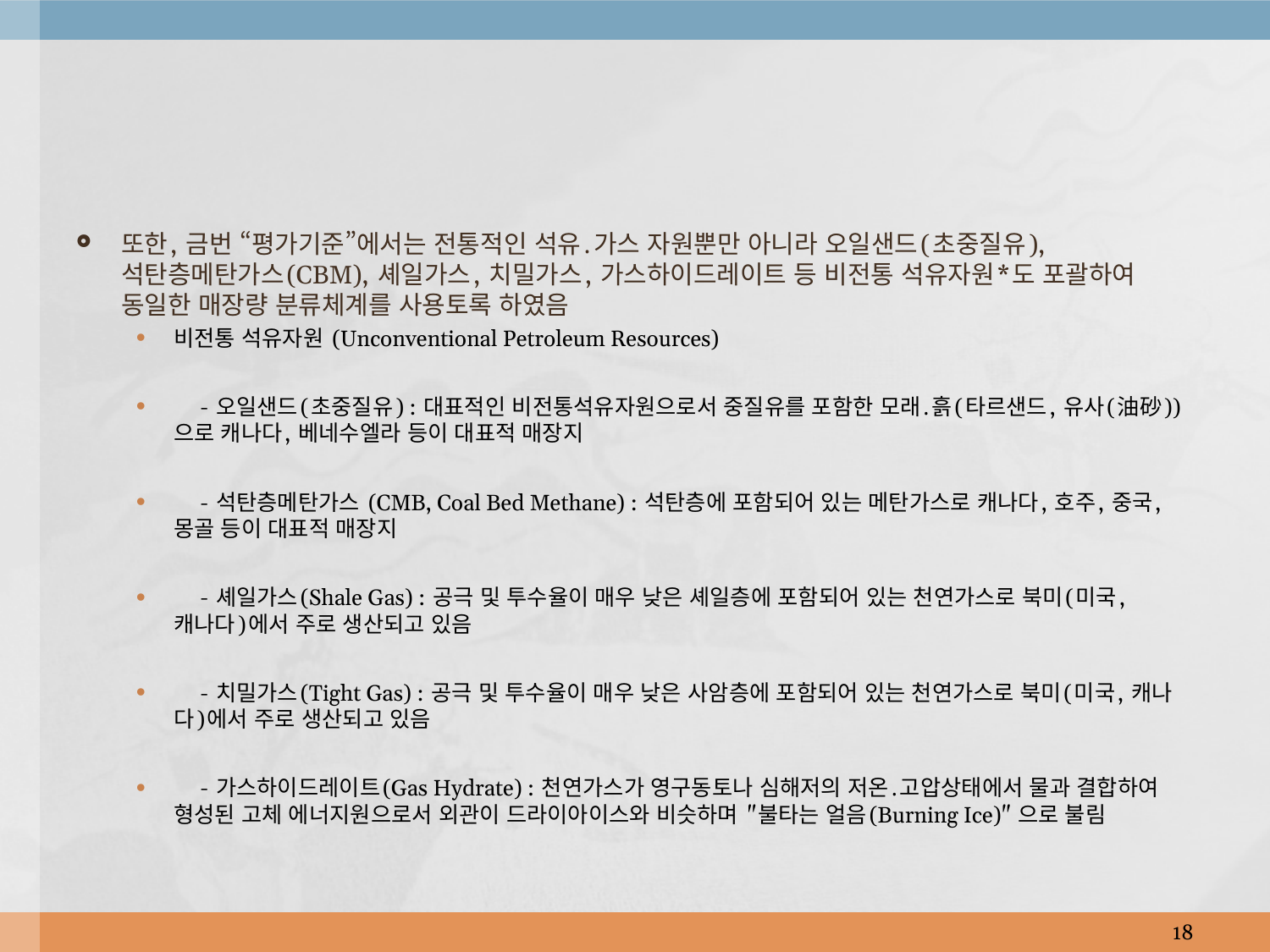

또한, 금번 “평가기준”에서는 전통적인 석유․가스 자원뿐만 아니라 오일샌드(초중질유), 석탄층메탄가스(CBM), 셰일가스, 치밀가스, 가스하이드레이트 등 비전통 석유자원*도 포괄하여 동일한 매장량 분류체계를 사용토록 하였음
비전통 석유자원 (Unconventional Petroleum Resources)

     - 오일샌드(초중질유) : 대표적인 비전통석유자원으로서 중질유를 포함한 모래․흙(타르샌드, 유사(油砂))으로 캐나다, 베네수엘라 등이 대표적 매장지

     - 석탄층메탄가스 (CMB, Coal Bed Methane) : 석탄층에 포함되어 있는 메탄가스로 캐나다, 호주, 중국, 몽골 등이 대표적 매장지

     - 셰일가스(Shale Gas) : 공극 및 투수율이 매우 낮은 셰일층에 포함되어 있는 천연가스로 북미(미국, 캐나다)에서 주로 생산되고 있음

     - 치밀가스(Tight Gas) : 공극 및 투수율이 매우 낮은 사암층에 포함되어 있는 천연가스로 북미(미국, 캐나다)에서 주로 생산되고 있음

     - 가스하이드레이트(Gas Hydrate) : 천연가스가 영구동토나 심해저의 저온․고압상태에서 물과 결합하여 형성된 고체 에너지원으로서 외관이 드라이아이스와 비슷하며 "불타는 얼음(Burning Ice)" 으로 불림
18